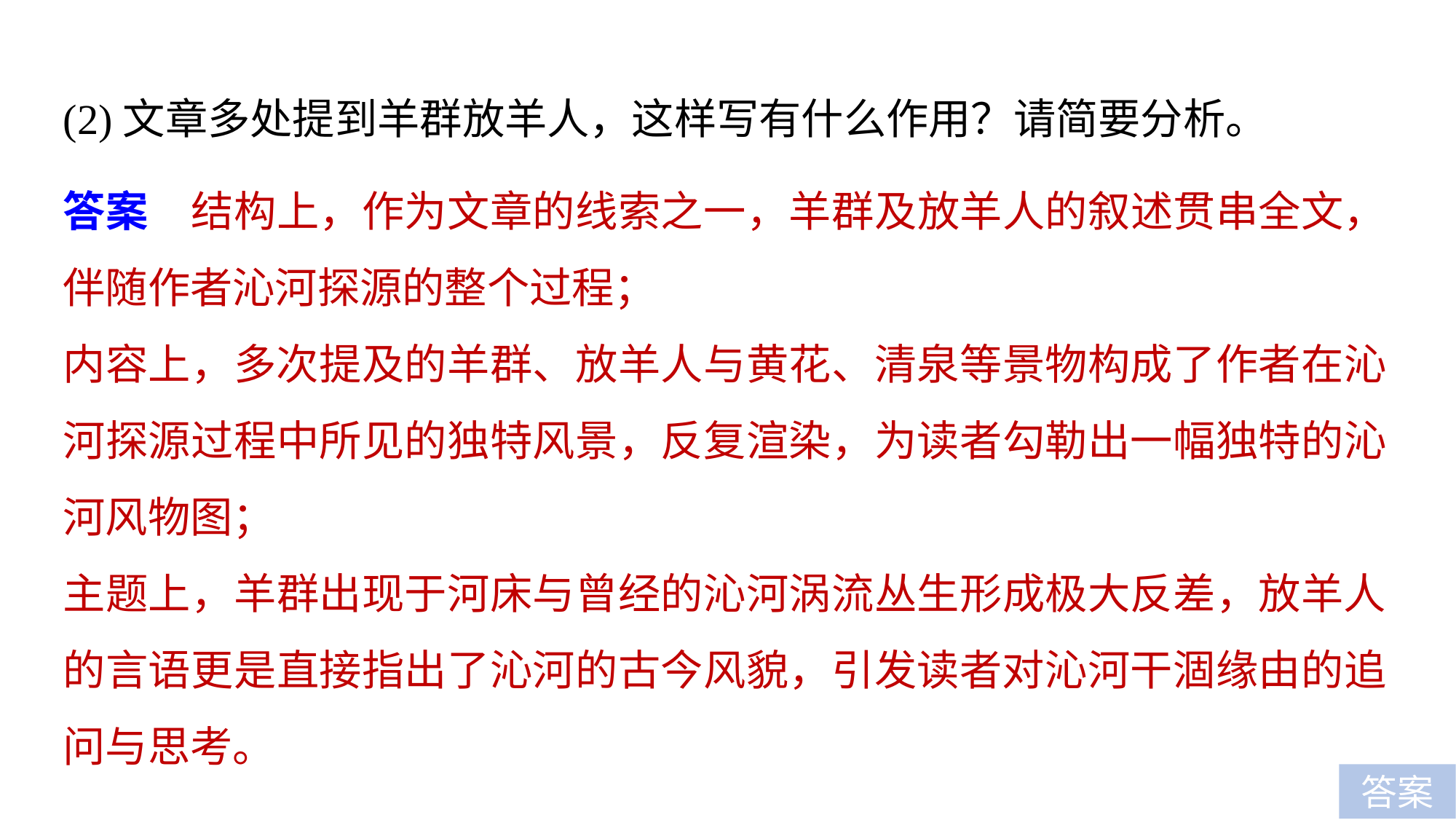

(2)文章多处提到羊群放羊人，这样写有什么作用？请简要分析。
答案　结构上，作为文章的线索之一，羊群及放羊人的叙述贯串全文，伴随作者沁河探源的整个过程；
内容上，多次提及的羊群、放羊人与黄花、清泉等景物构成了作者在沁河探源过程中所见的独特风景，反复渲染，为读者勾勒出一幅独特的沁河风物图；
主题上，羊群出现于河床与曾经的沁河涡流丛生形成极大反差，放羊人的言语更是直接指出了沁河的古今风貌，引发读者对沁河干涸缘由的追问与思考。
答案